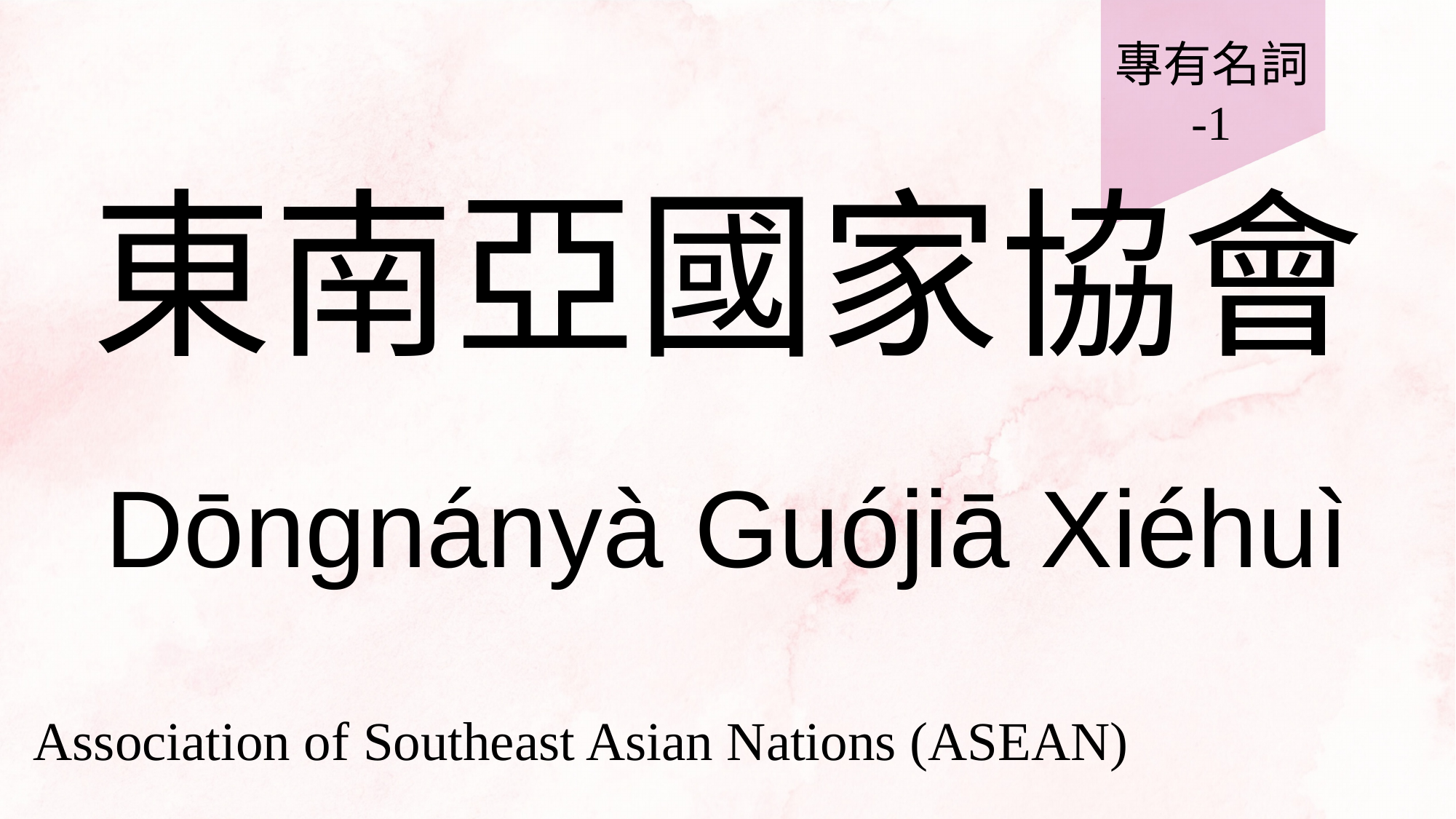

專有名詞
-1
# 東南亞國家協會
Dōngnányà Guójiā Xiéhuì
Association of Southeast Asian Nations (ASEAN)